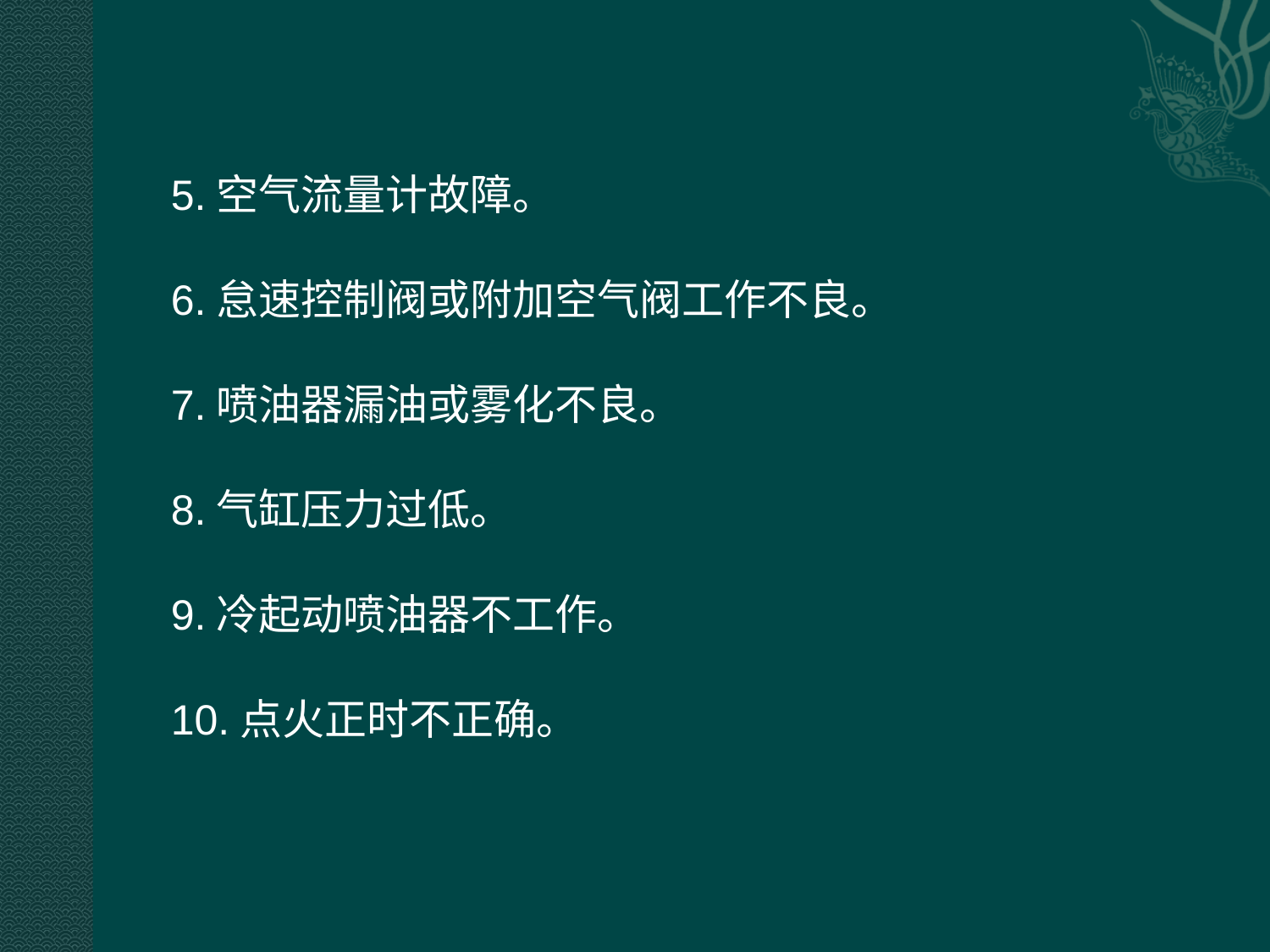

5.空气流量计故障。
6.怠速控制阀或附加空气阀工作不良。
7.喷油器漏油或雾化不良。
8.气缸压力过低。
9.冷起动喷油器不工作。
10.点火正时不正确。